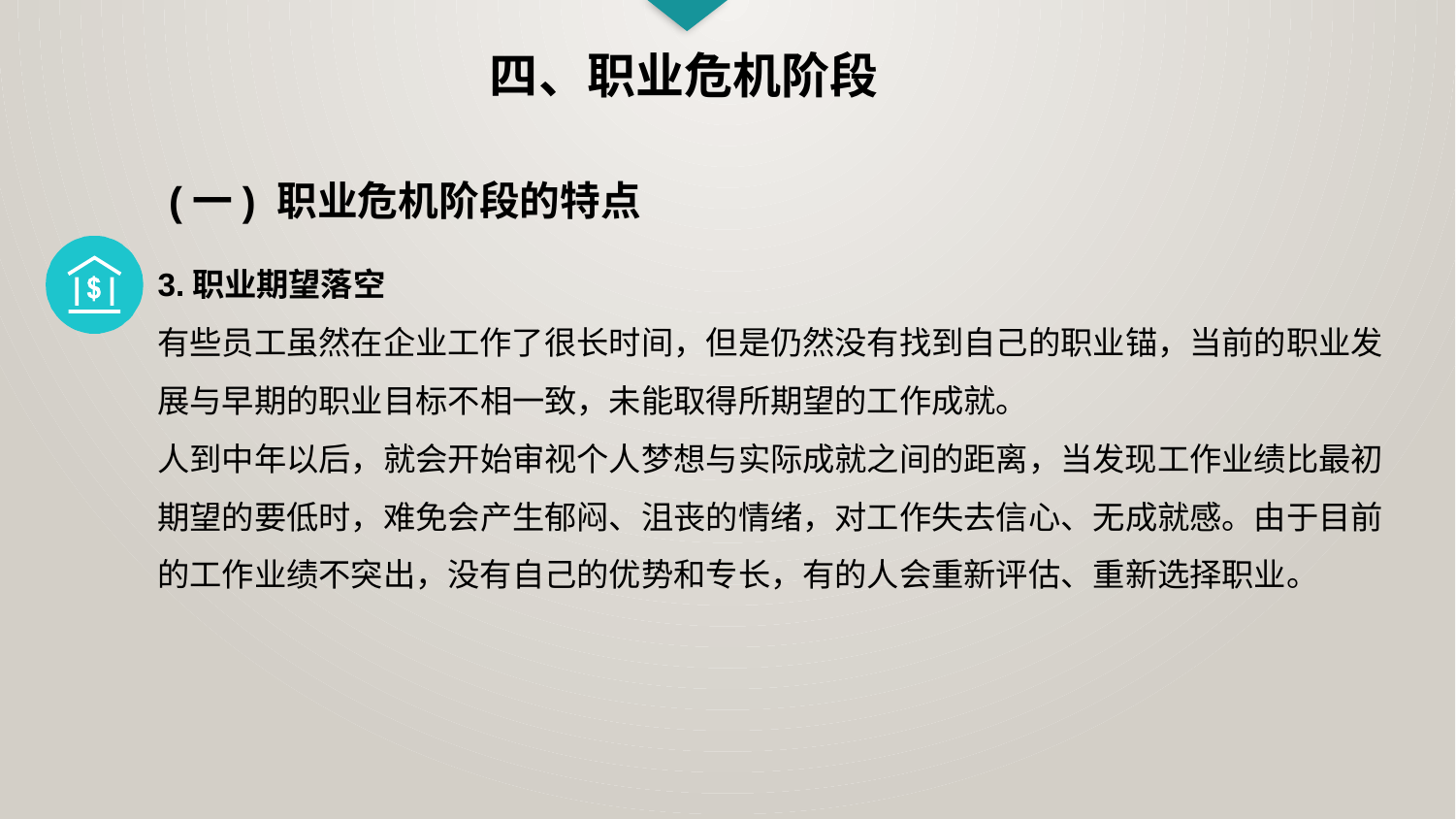

四、职业危机阶段
(一) 职业危机阶段的特点

3.职业期望落空
有些员工虽然在企业工作了很长时间，但是仍然没有找到自己的职业锚，当前的职业发展与早期的职业目标不相一致，未能取得所期望的工作成就。
人到中年以后，就会开始审视个人梦想与实际成就之间的距离，当发现工作业绩比最初期望的要低时，难免会产生郁闷、沮丧的情绪，对工作失去信心、无成就感。由于目前的工作业绩不突出，没有自己的优势和专长，有的人会重新评估、重新选择职业。

45